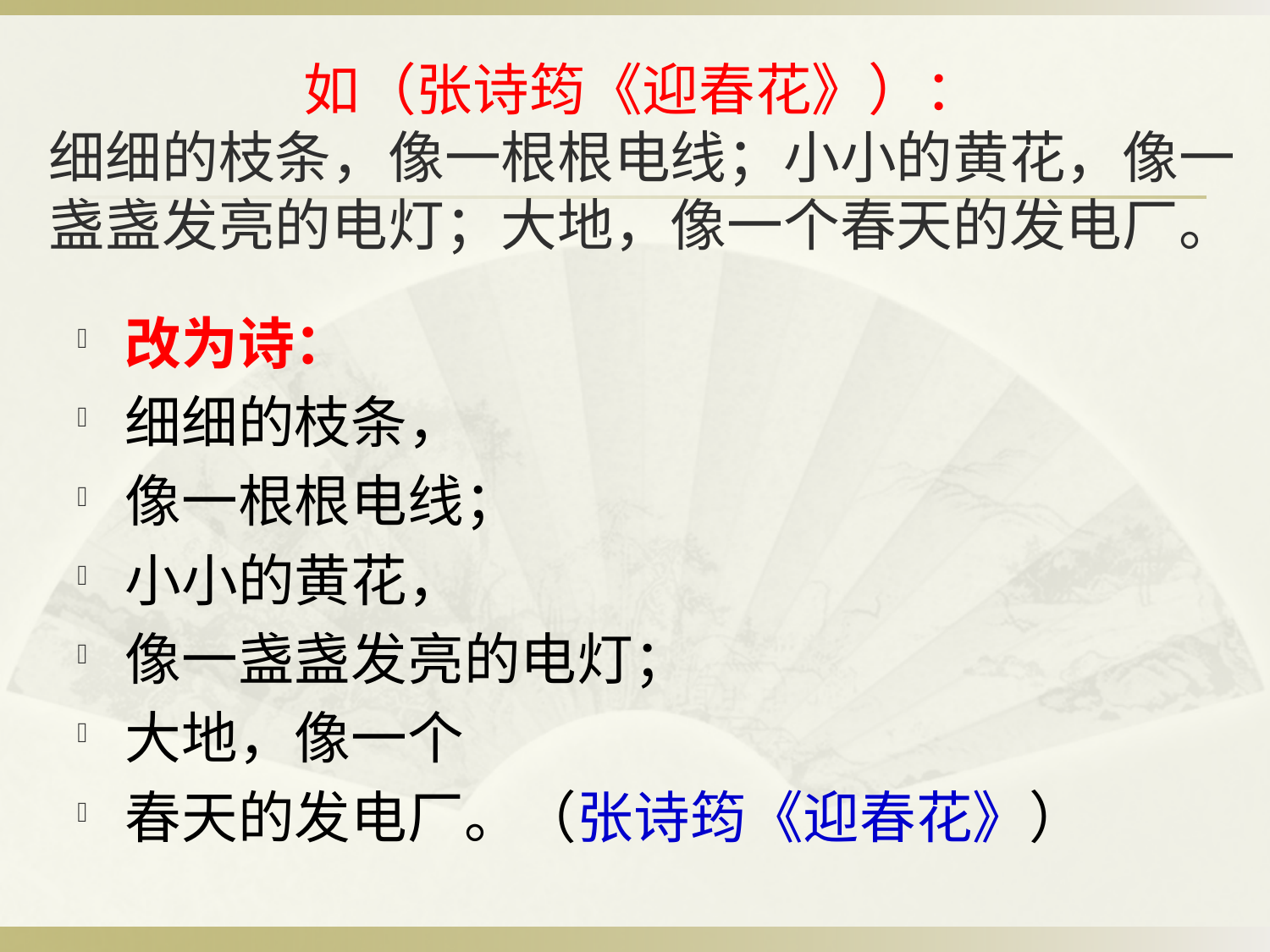

# 如（张诗筠《迎春花》）： 细细的枝条，像一根根电线；小小的黄花，像一盏盏发亮的电灯；大地，像一个春天的发电厂。
改为诗：
细细的枝条，
像一根根电线；
小小的黄花，
像一盏盏发亮的电灯；
大地，像一个
春天的发电厂。（张诗筠《迎春花》）